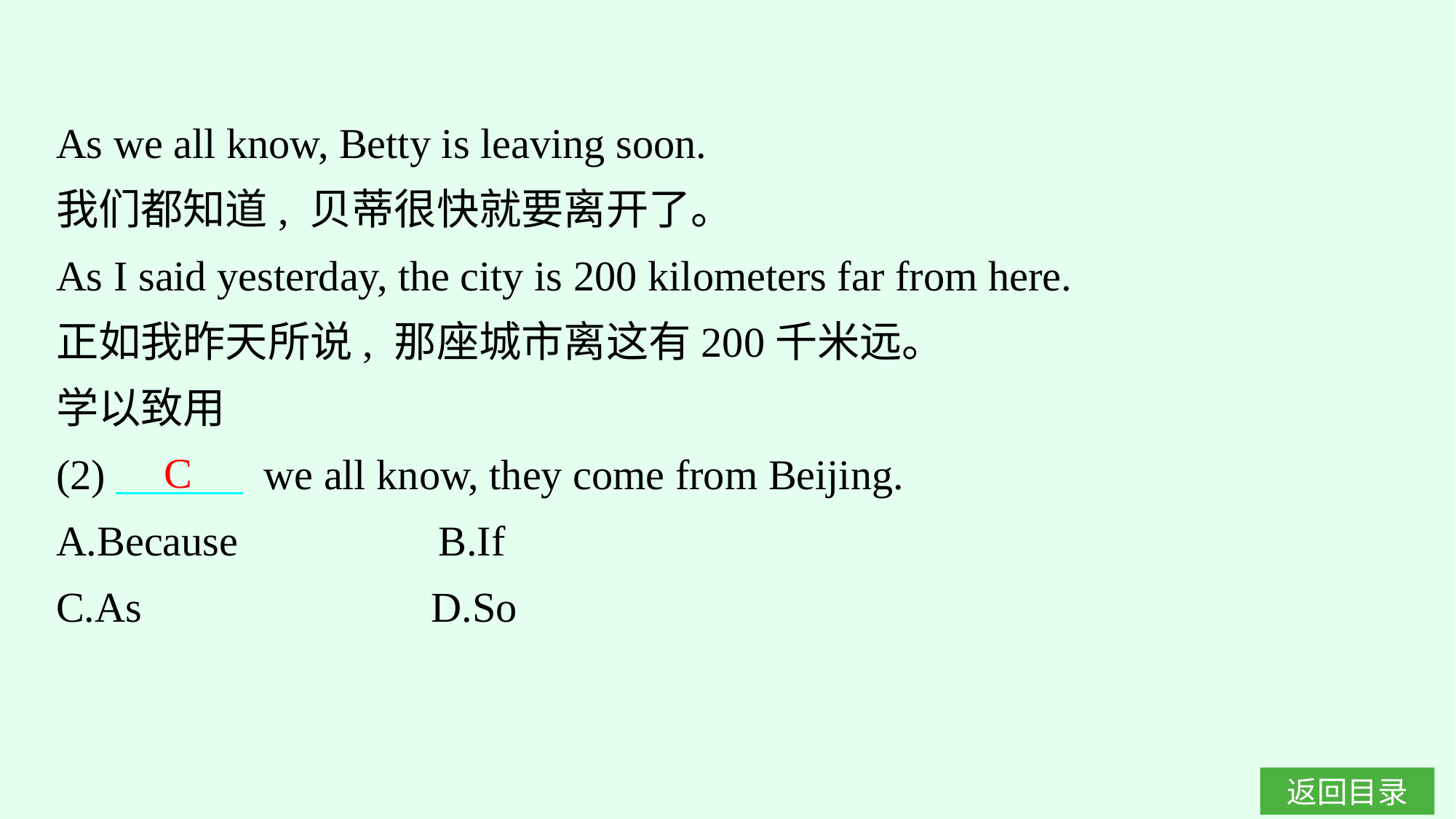

As we all know, Betty is leaving soon.
我们都知道, 贝蒂很快就要离开了。
As I said yesterday, the city is 200 kilometers far from here.
正如我昨天所说, 那座城市离这有200千米远。
学以致用
(2)　　　 we all know, they come from Beijing.
A.Because　　 　　B.If
C.As			D.So
C